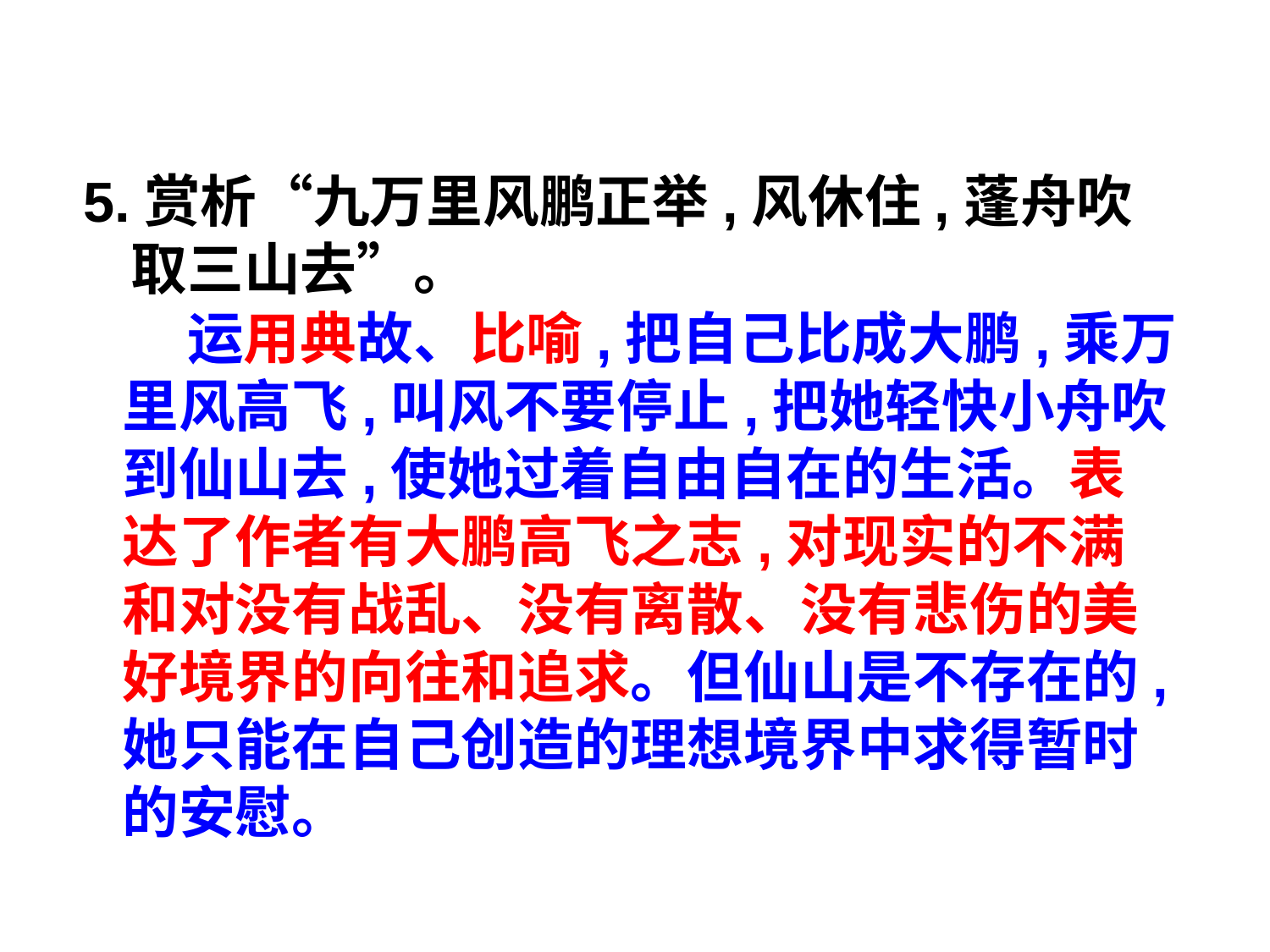

5.赏析“九万里风鹏正举,风休住,蓬舟吹取三山去”。
    运用典故、比喻,把自己比成大鹏,乘万里风高飞,叫风不要停止,把她轻快小舟吹到仙山去,使她过着自由自在的生活。表达了作者有大鹏高飞之志,对现实的不满和对没有战乱、没有离散、没有悲伤的美好境界的向往和追求。但仙山是不存在的,她只能在自己创造的理想境界中求得暂时的安慰。